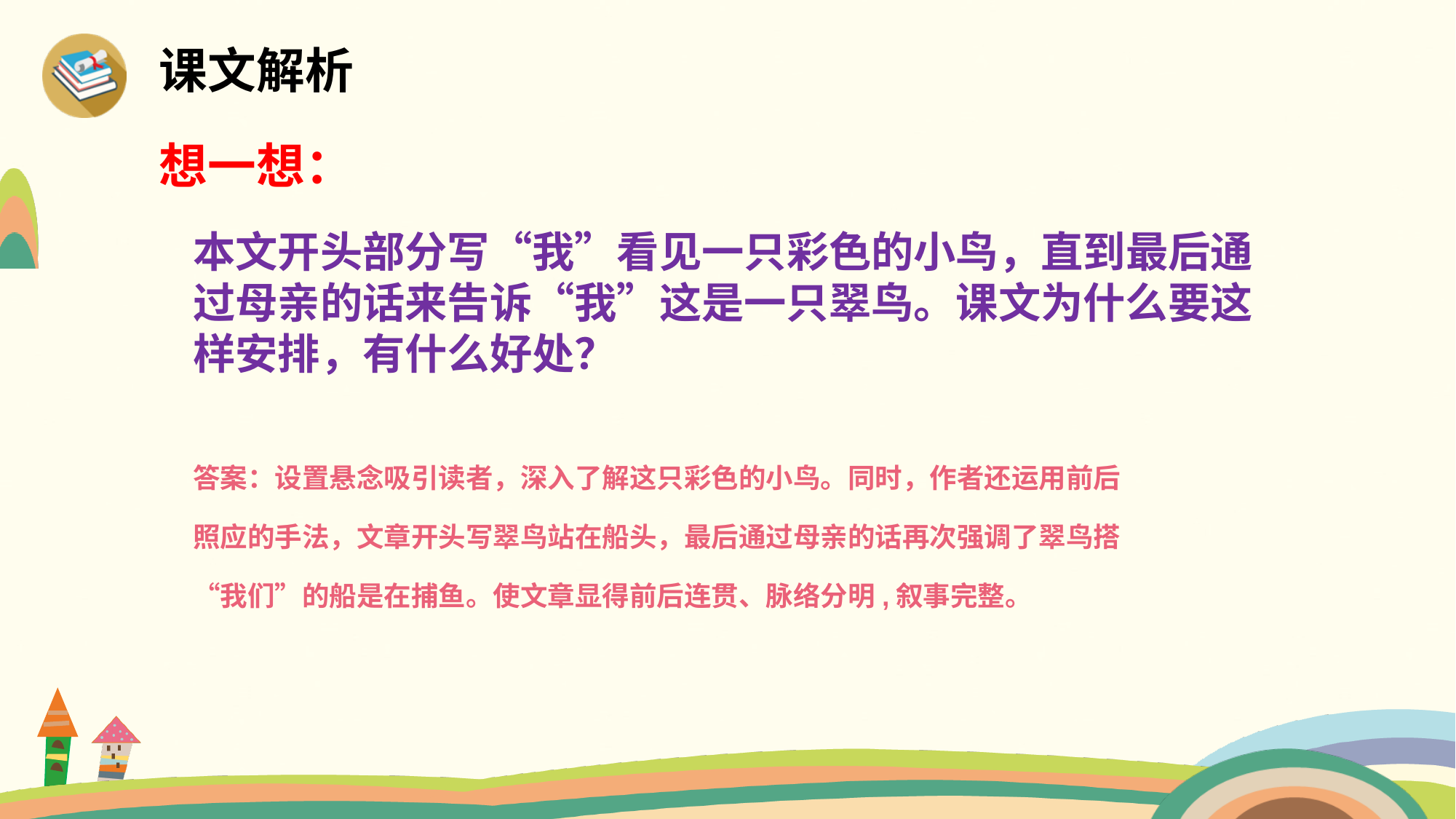

课文解析
想一想：

本文开头部分写“我”看见一只彩色的小鸟，直到最后通过母亲的话来告诉“我”这是一只翠鸟。课文为什么要这样安排，有什么好处？
答案：设置悬念吸引读者，深入了解这只彩色的小鸟。同时，作者还运用前后照应的手法，文章开头写翠鸟站在船头，最后通过母亲的话再次强调了翠鸟搭“我们”的船是在捕鱼。使文章显得前后连贯、脉络分明,叙事完整。